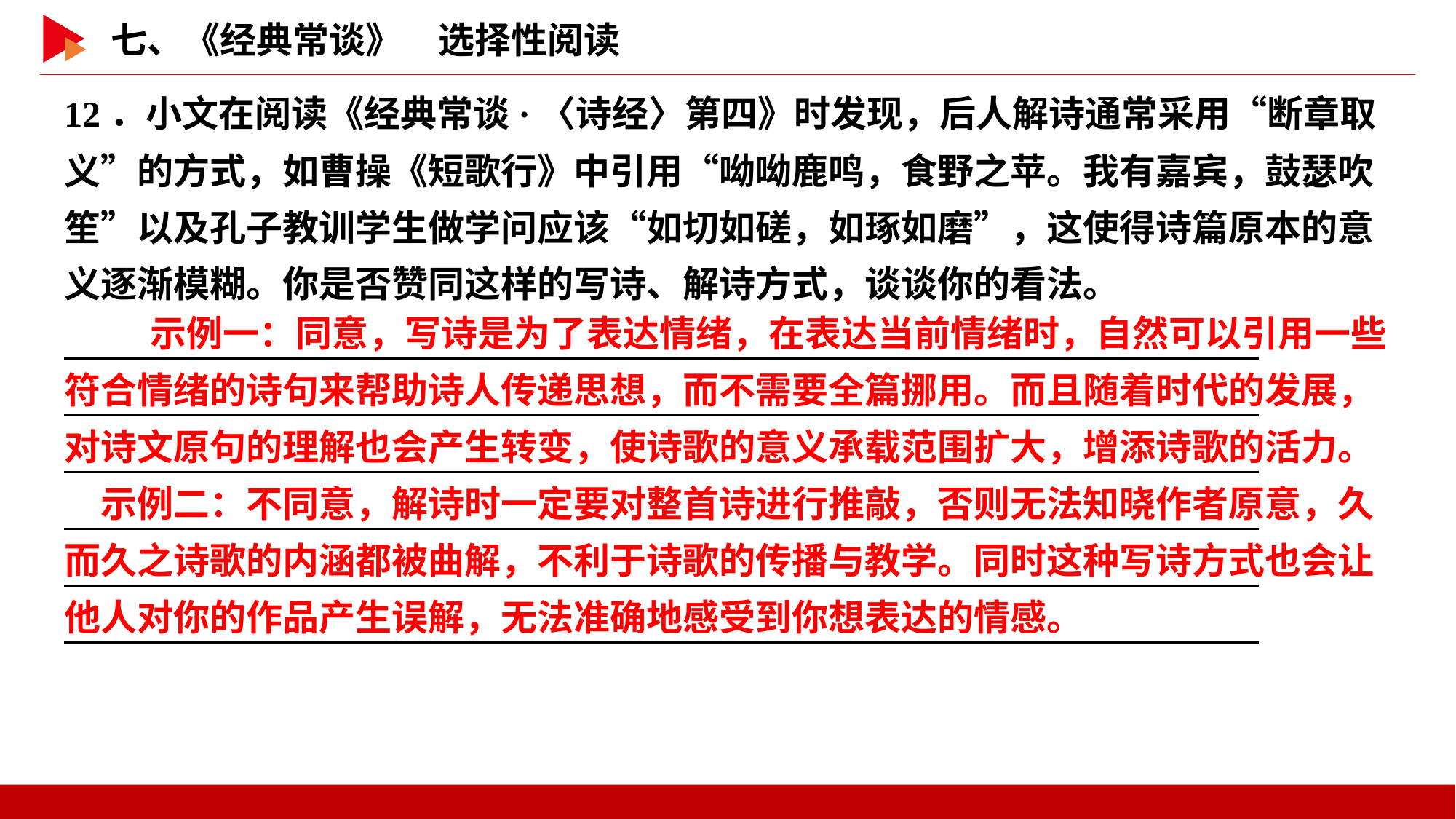

12．小文在阅读《经典常谈·〈诗经〉第四》时发现，后人解诗通常采用“断章取义”的方式，如曹操《短歌行》中引用“呦呦鹿鸣，食野之苹。我有嘉宾，鼓瑟吹笙”以及孔子教训学生做学问应该“如切如磋，如琢如磨”，这使得诗篇原本的意义逐渐模糊。你是否赞同这样的写诗、解诗方式，谈谈你的看法。

示例一：同意，写诗是为了表达情绪，在表达当前情绪时，自然可以引用一些符合情绪的诗句来帮助诗人传递思想，而不需要全篇挪用。而且随着时代的发展，对诗文原句的理解也会产生转变，使诗歌的意义承载范围扩大，增添诗歌的活力。　示例二：不同意，解诗时一定要对整首诗进行推敲，否则无法知晓作者原意，久而久之诗歌的内涵都被曲解，不利于诗歌的传播与教学。同时这种写诗方式也会让他人对你的作品产生误解，无法准确地感受到你想表达的情感。